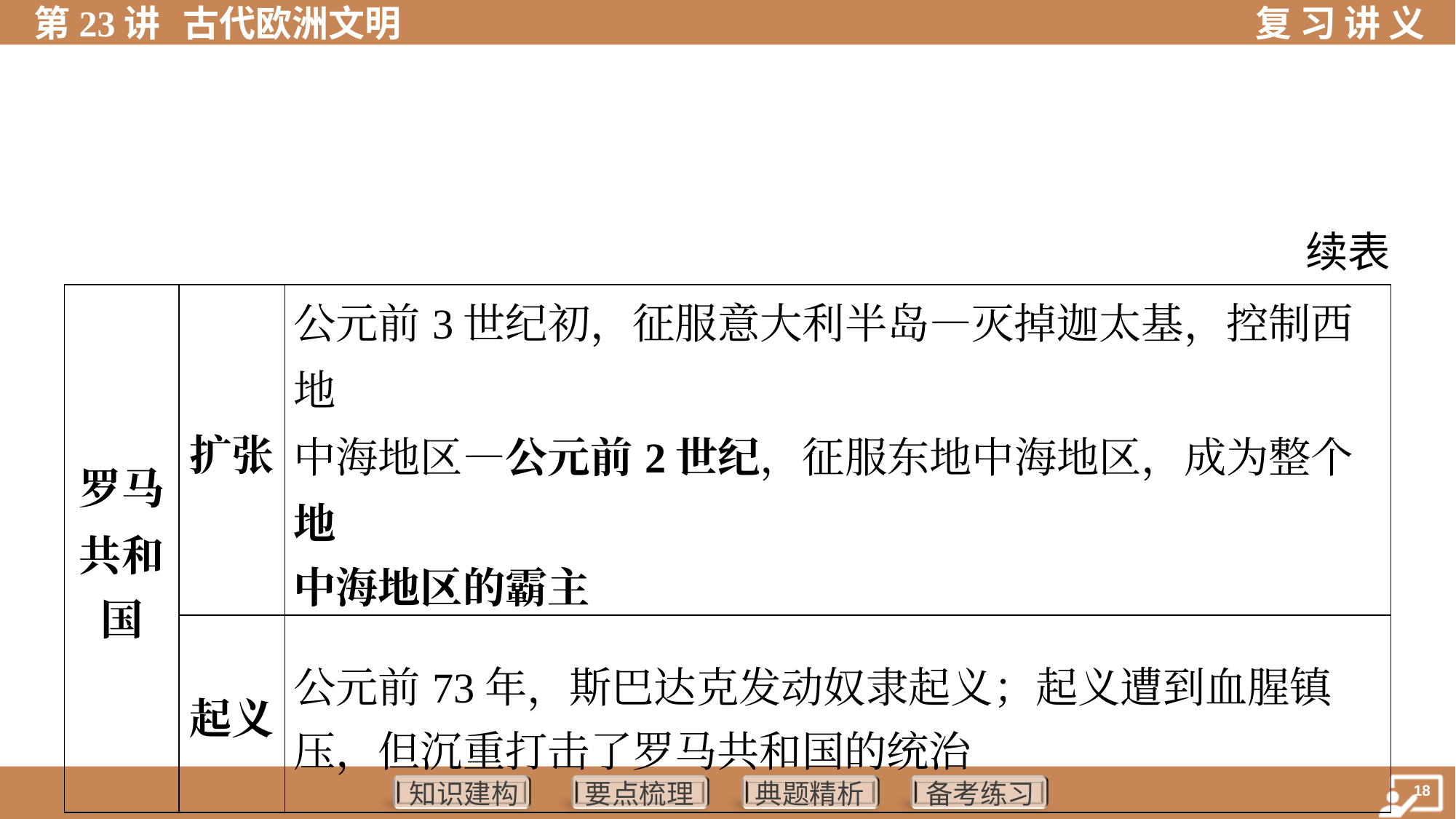

续表
| 罗马 共和 国 | 扩张 | 公元前3世纪初，征服意大利半岛—灭掉迦太基，控制西地 中海地区—公元前2世纪，征服东地中海地区，成为整个地 中海地区的霸主 |  |  |  |
| --- | --- | --- | --- | --- | --- |
|  | 起义 | 公元前73年，斯巴达克发动奴隶起义；起义遭到血腥镇 压，但沉重打击了罗马共和国的统治 |  |  |  |